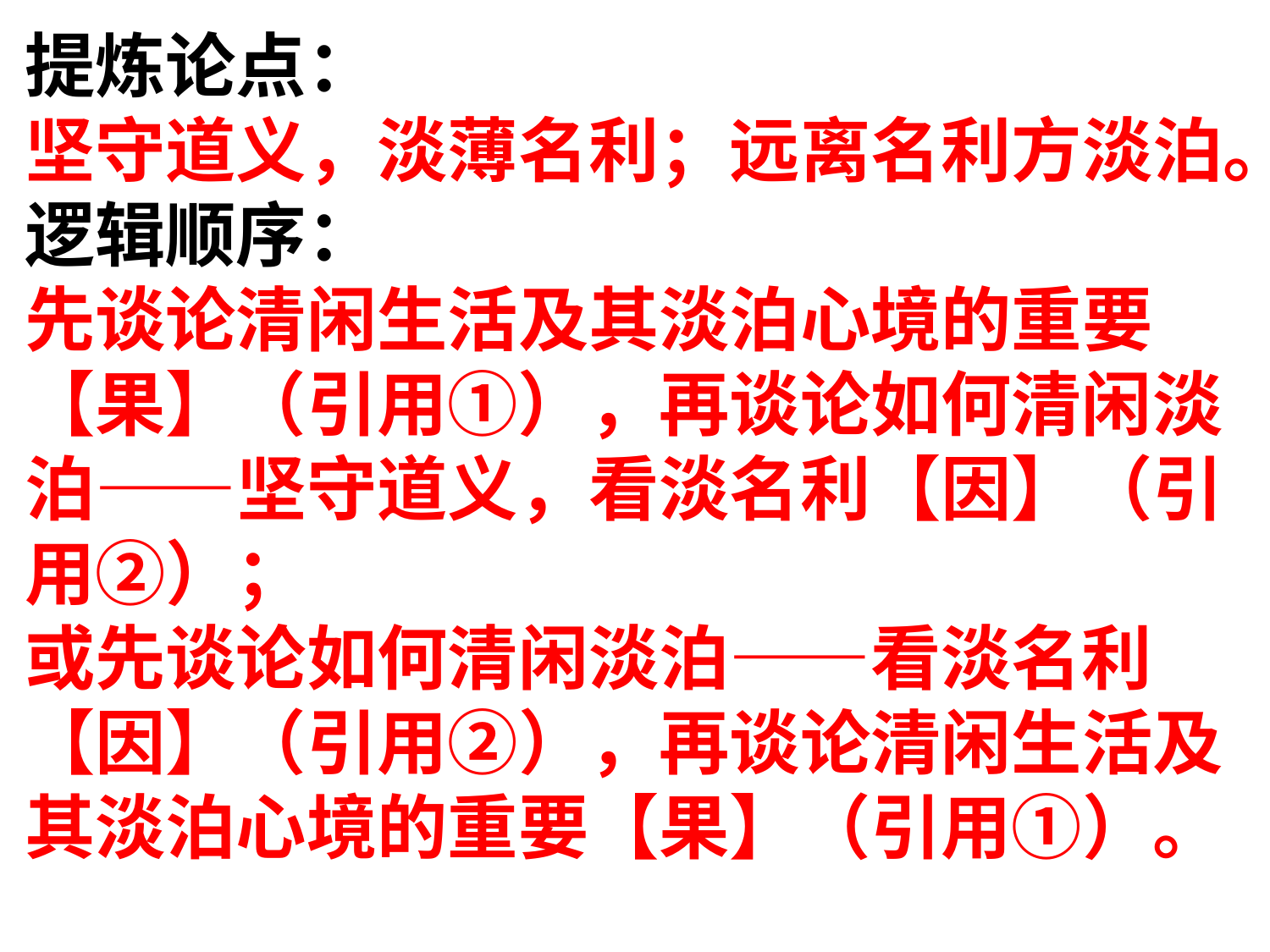

提炼论点：
坚守道义，淡薄名利；远离名利方淡泊。
逻辑顺序：
先谈论清闲生活及其淡泊心境的重要【果】（引用①），再谈论如何清闲淡泊——坚守道义，看淡名利【因】（引用②）；
或先谈论如何清闲淡泊——看淡名利【因】（引用②），再谈论清闲生活及其淡泊心境的重要【果】（引用①）。